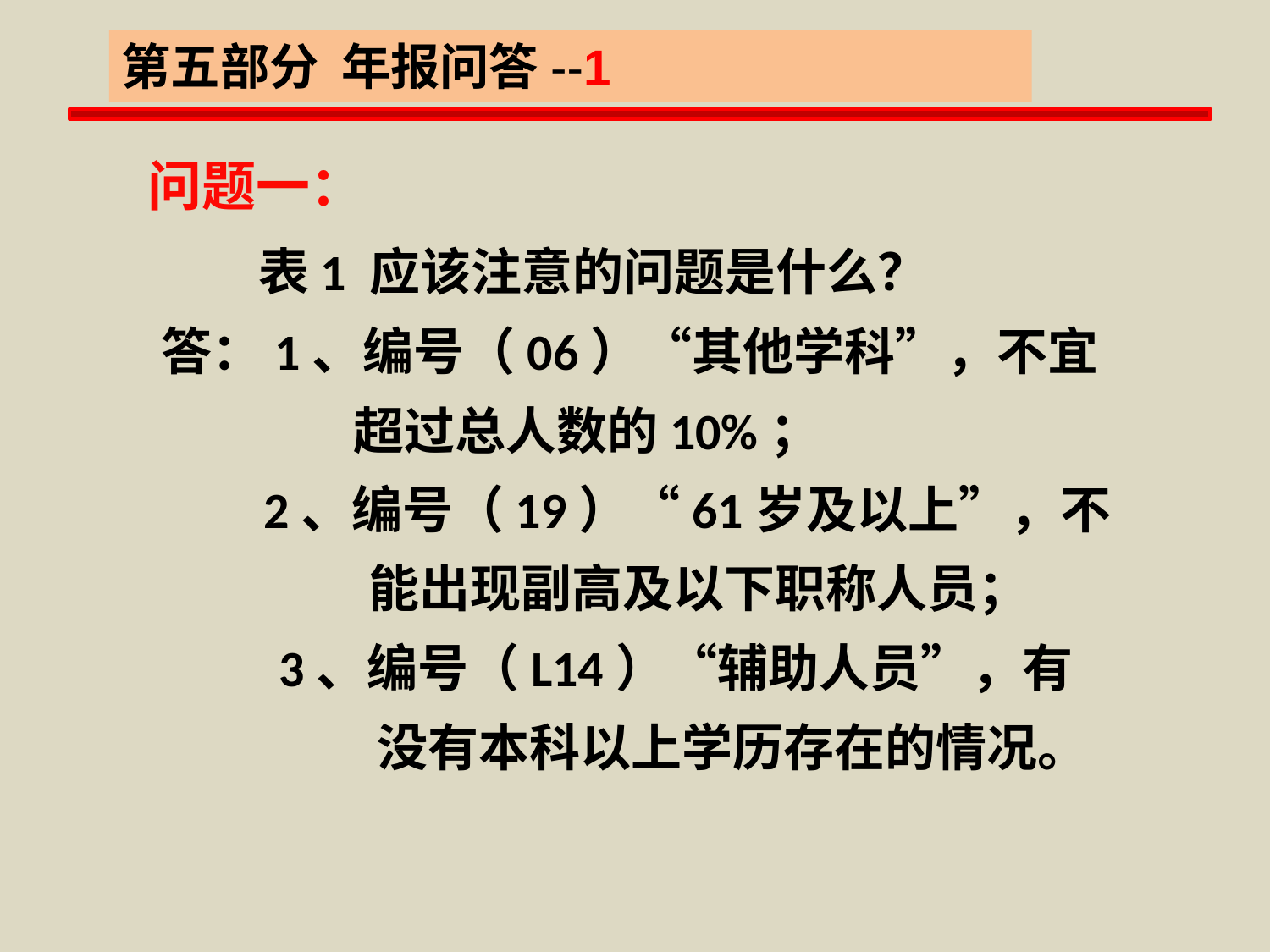

第五部分  年报问答--1
全国普通高等学校科技统计年报培训教材

问题一：
        表1 应该注意的问题是什么？
答：1、编号（06）“其他学科”，不宜
                 超过总人数的10%；
          2、编号（19）“61岁及以上”，不
           能出现副高及以下职称人员；
        3、编号（L14）“辅助人员”，有
                 没有本科以上学历存在的情况。